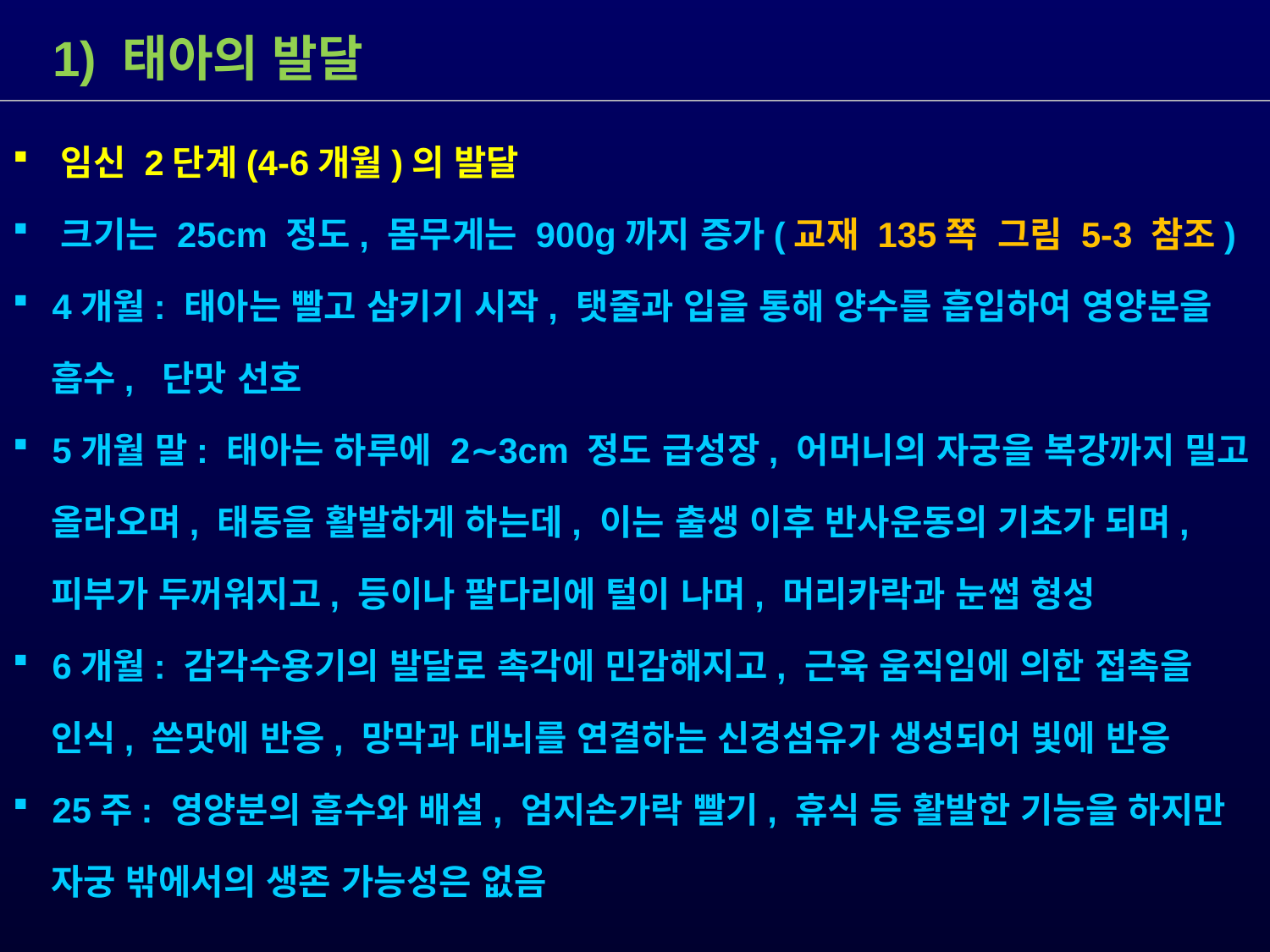

1) 태아의 발달

 임신 2단계(4-6개월)의 발달
 크기는 25cm 정도, 몸무게는 900g까지 증가(교재 135쪽  그림 5-3 참조)
 4개월: 태아는 빨고 삼키기 시작, 탯줄과 입을 통해 양수를 흡입하여 영양분을
   흡수,  단맛 선호
 5개월 말: 태아는 하루에 2∼3cm 정도 급성장, 어머니의 자궁을 복강까지 밀고
   올라오며, 태동을 활발하게 하는데, 이는 출생 이후 반사운동의 기초가 되며,
   피부가 두꺼워지고, 등이나 팔다리에 털이 나며, 머리카락과 눈썹 형성
 6개월: 감각수용기의 발달로 촉각에 민감해지고, 근육 움직임에 의한 접촉을
   인식, 쓴맛에 반응, 망막과 대뇌를 연결하는 신경섬유가 생성되어 빛에 반응
 25주: 영양분의 흡수와 배설, 엄지손가락 빨기, 휴식 등 활발한 기능을 하지만
   자궁 밖에서의 생존 가능성은 없음